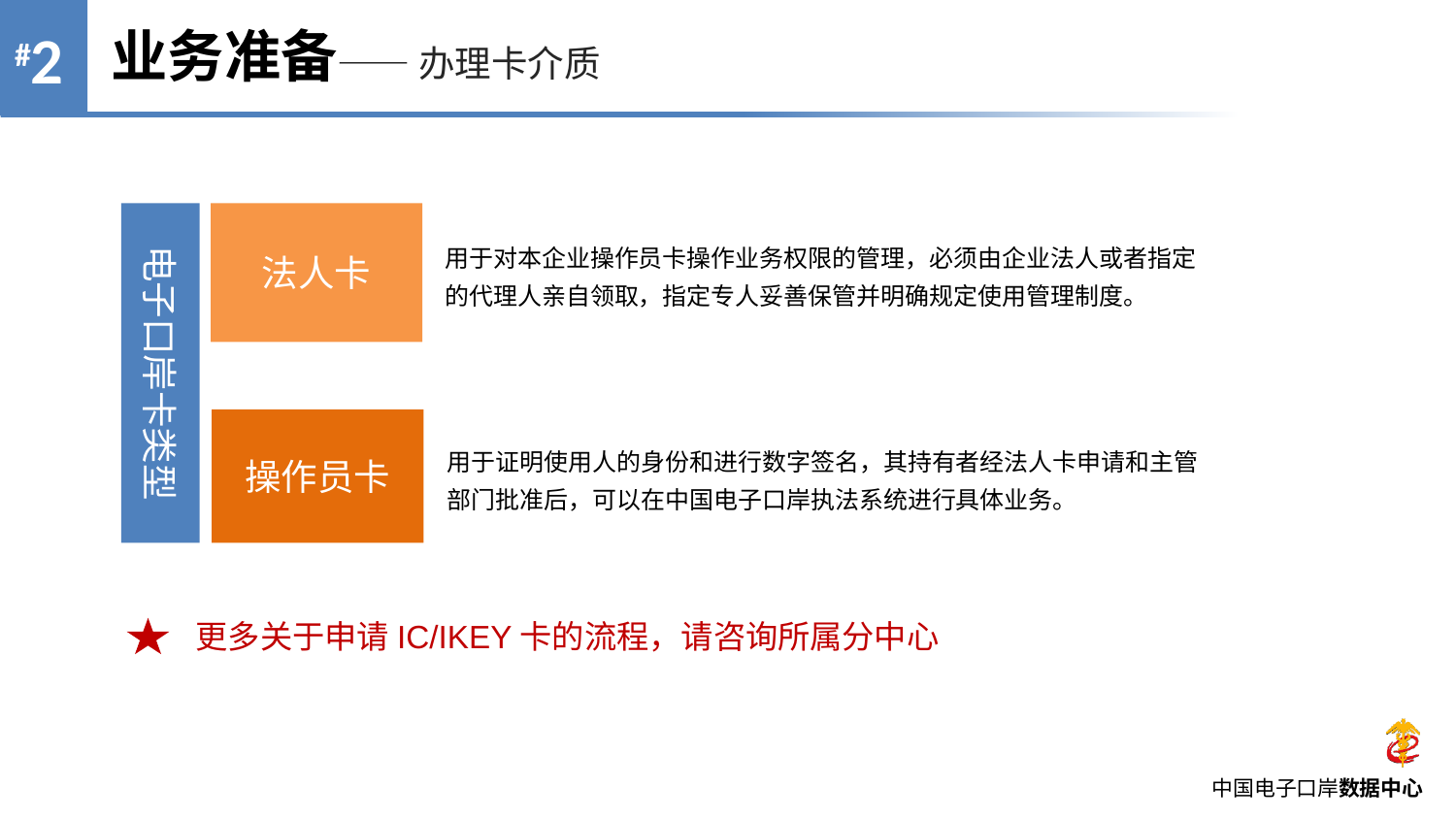

业务准备—— 办理卡介质
电子口岸卡类型
法人卡
用于对本企业操作员卡操作业务权限的管理，必须由企业法人或者指定的代理人亲自领取，指定专人妥善保管并明确规定使用管理制度。
操作员卡
用于证明使用人的身份和进行数字签名，其持有者经法人卡申请和主管部门批准后，可以在中国电子口岸执法系统进行具体业务。
更多关于申请IC/IKEY卡的流程，请咨询所属分中心